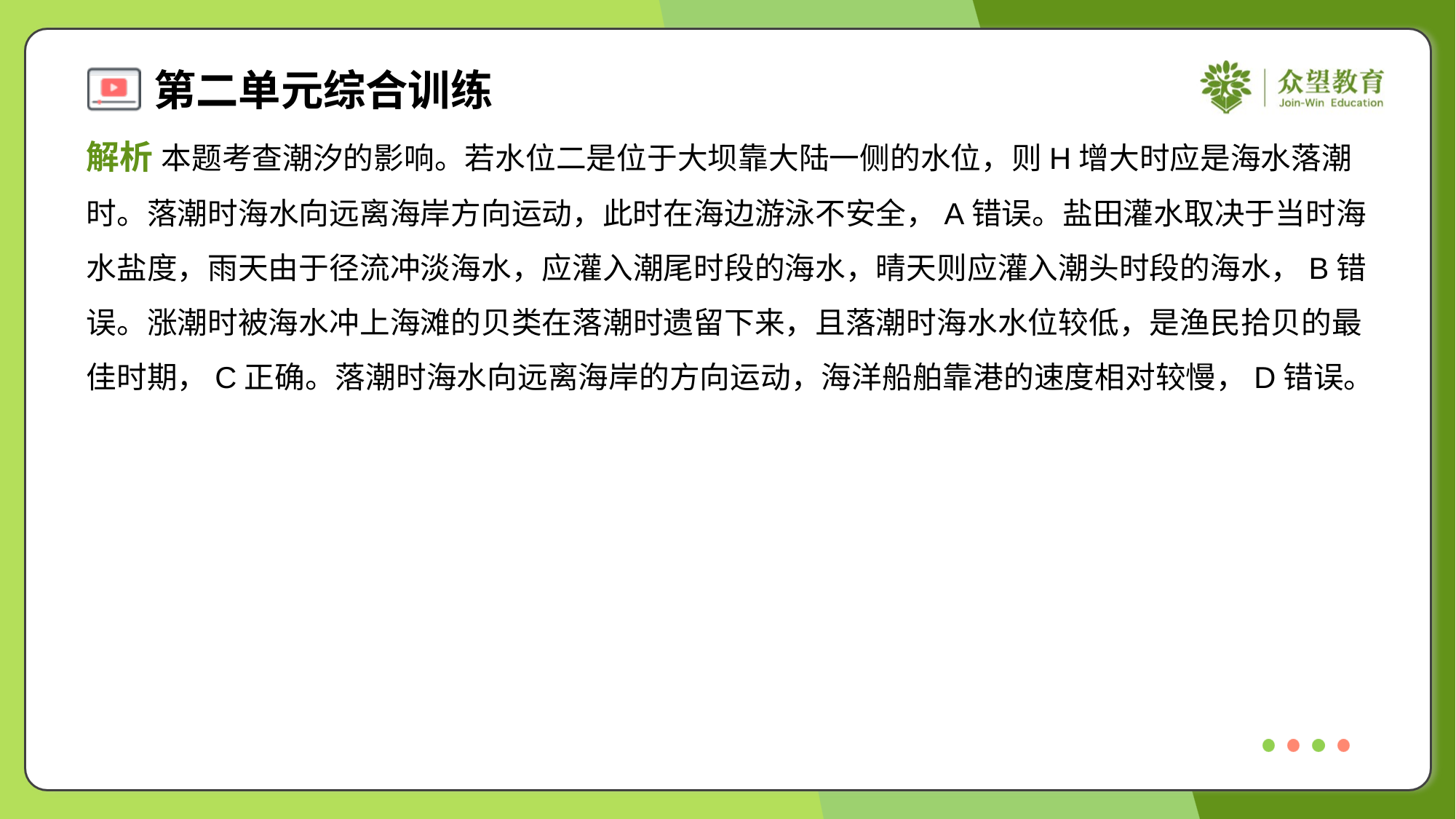

解析 本题考查潮汐的影响。若水位二是位于大坝靠大陆一侧的水位，则H增大时应是海水落潮
时。落潮时海水向远离海岸方向运动，此时在海边游泳不安全，A错误。盐田灌水取决于当时海
水盐度，雨天由于径流冲淡海水，应灌入潮尾时段的海水，晴天则应灌入潮头时段的海水，B错
误。涨潮时被海水冲上海滩的贝类在落潮时遗留下来，且落潮时海水水位较低，是渔民拾贝的最
佳时期，C正确。落潮时海水向远离海岸的方向运动，海洋船舶靠港的速度相对较慢，D错误。